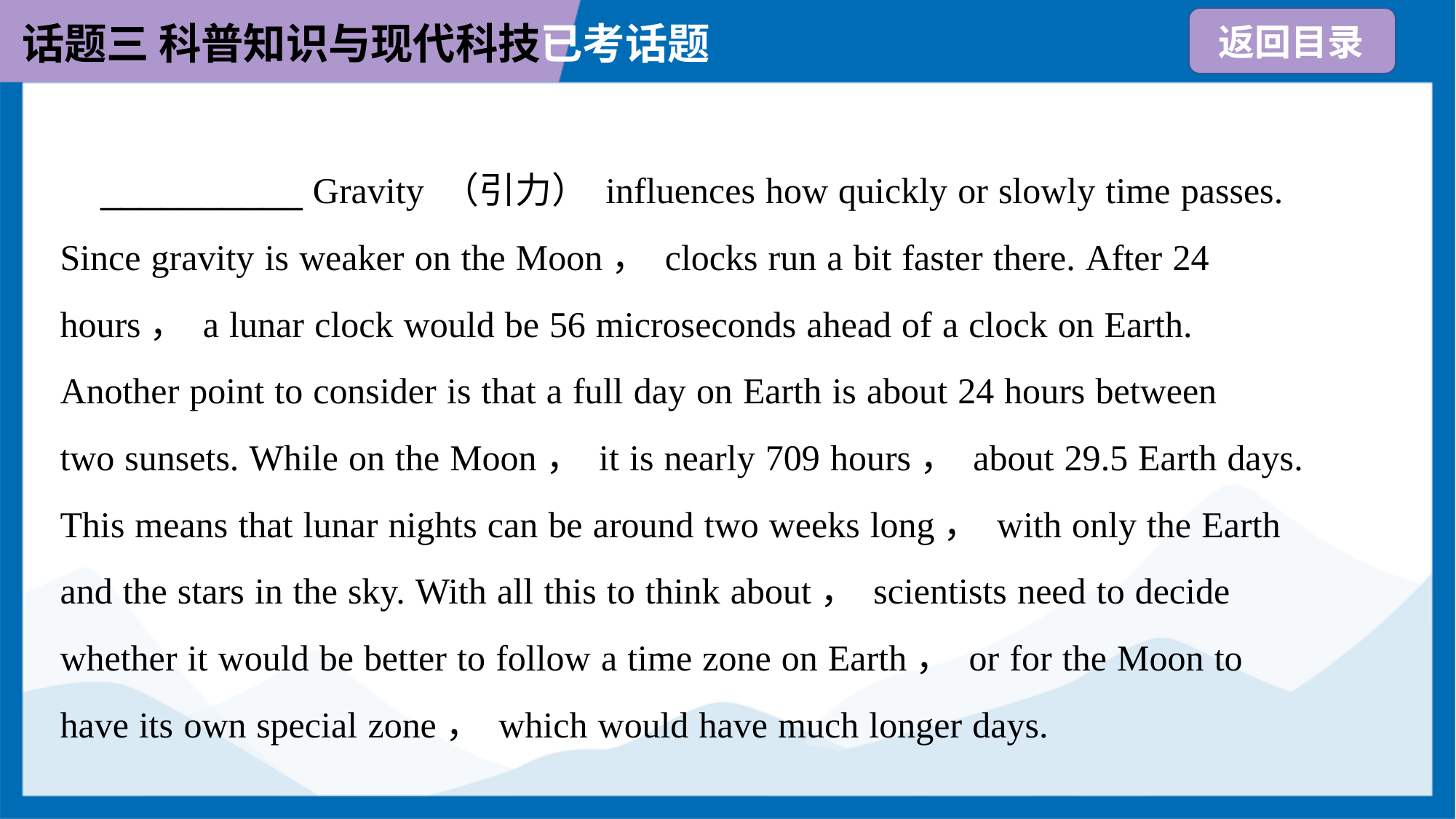

__________ Gravity （引力） influences how quickly or slowly time passes.
Since gravity is weaker on the Moon， clocks run a bit faster there. After 24
hours， a lunar clock would be 56 microseconds ahead of a clock on Earth.
Another point to consider is that a full day on Earth is about 24 hours between
two sunsets. While on the Moon， it is nearly 709 hours， about 29.5 Earth days.
This means that lunar nights can be around two weeks long， with only the Earth
and the stars in the sky. With all this to think about， scientists need to decide
whether it would be better to follow a time zone on Earth， or for the Moon to
have its own special zone， which would have much longer days.